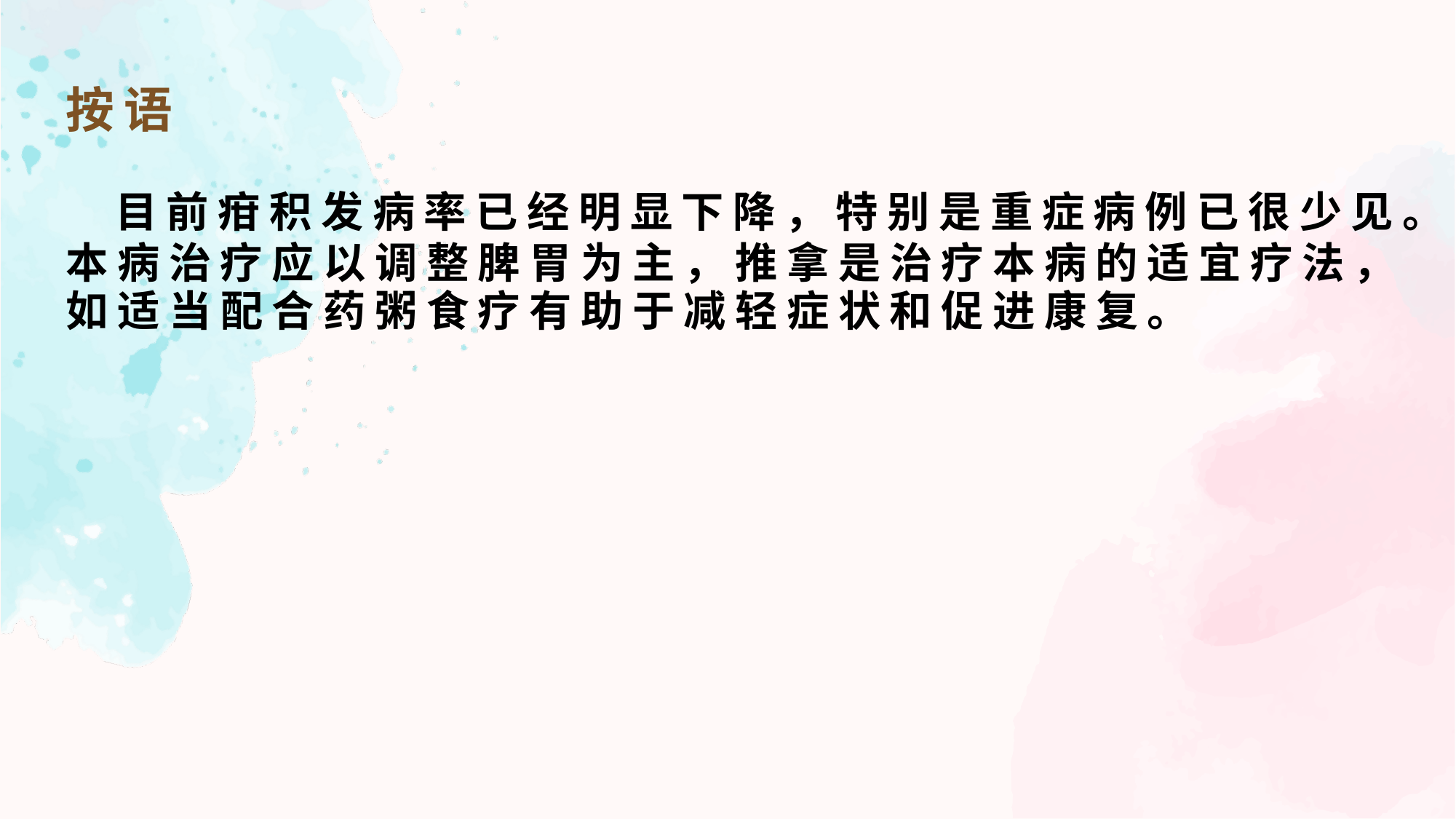

按语

  目前疳积发病率已经明显下降，特别是重症病例已很少见。本病治疗应以调整脾胃为主，推拿是治疗本病的适宜疗法，如适当配合药粥食疗有助于减轻症状和促进康复。